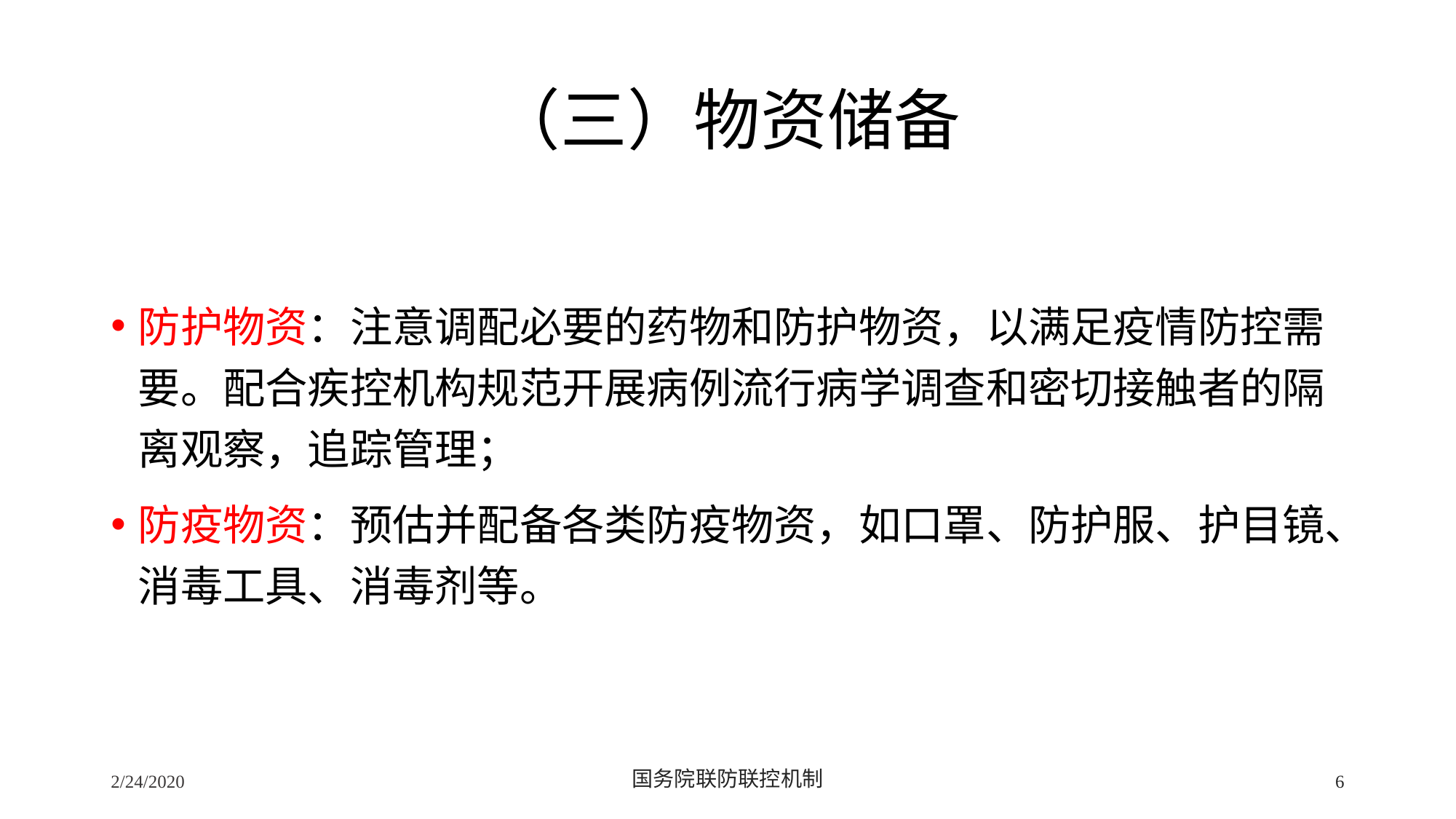

# （三）物资储备

防护物资：注意调配必要的药物和防护物资，以满足疫情防控需要。配合疾控机构规范开展病例流行病学调查和密切接触者的隔离观察，追踪管理；
防疫物资：预估并配备各类防疫物资，如口罩、防护服、护目镜、消毒工具、消毒剂等。
2/24/2020
国务院联防联控机制
6